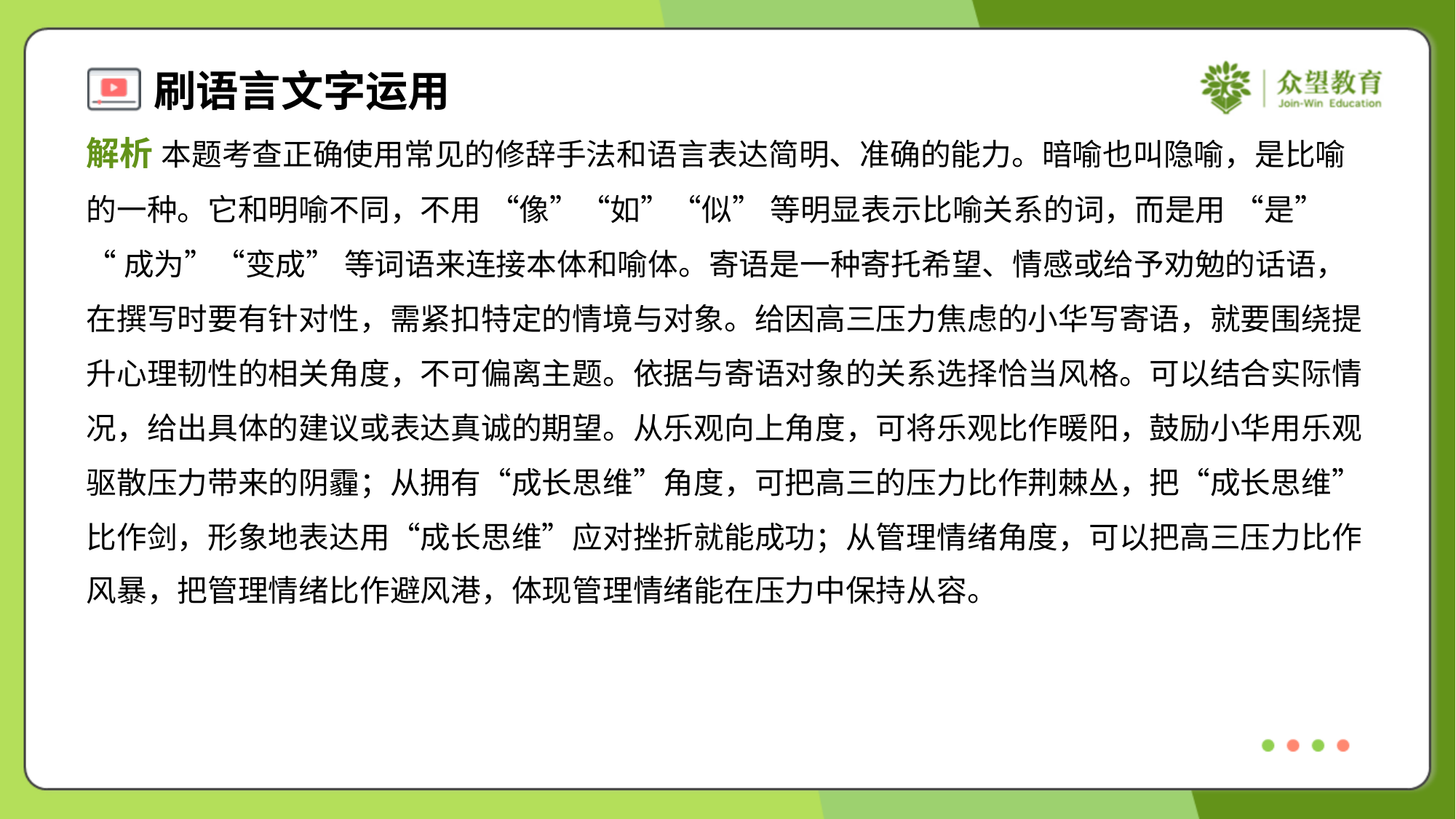

解析 本题考查正确使用常见的修辞手法和语言表达简明、准确的能力。暗喻也叫隐喻，是比喻
的一种。它和明喻不同，不用 “像”“如”“似” 等明显表示比喻关系的词，而是用 “是”
“成为”“变成” 等词语来连接本体和喻体。寄语是一种寄托希望、情感或给予劝勉的话语，
在撰写时要有针对性，需紧扣特定的情境与对象。给因高三压力焦虑的小华写寄语，就要围绕提
升心理韧性的相关角度，不可偏离主题。依据与寄语对象的关系选择恰当风格。可以结合实际情
况，给出具体的建议或表达真诚的期望。从乐观向上角度，可将乐观比作暖阳，鼓励小华用乐观
驱散压力带来的阴霾；从拥有“成长思维”角度，可把高三的压力比作荆棘丛，把“成长思维”
比作剑，形象地表达用“成长思维”应对挫折就能成功；从管理情绪角度，可以把高三压力比作
风暴，把管理情绪比作避风港，体现管理情绪能在压力中保持从容。